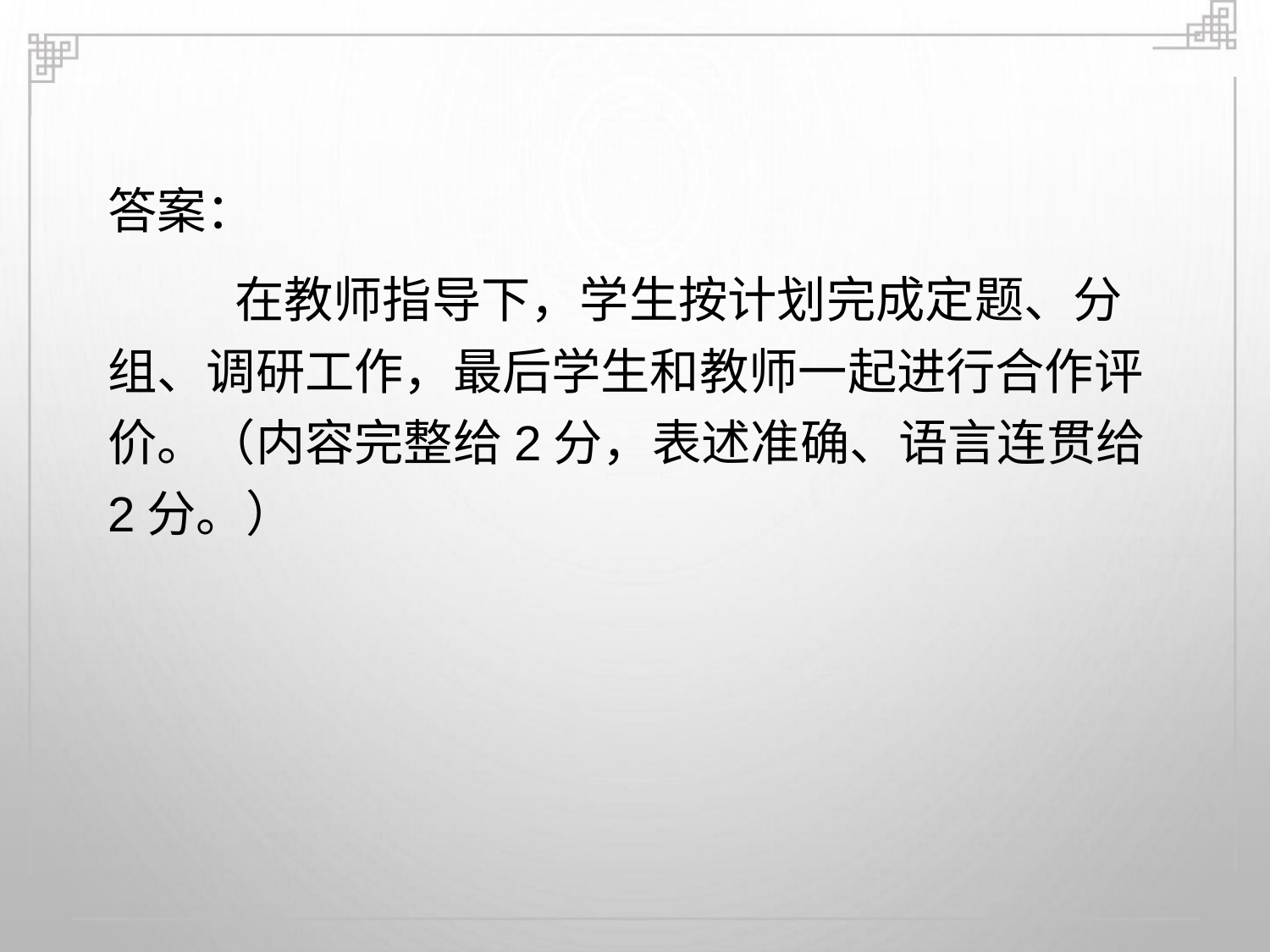

答案：
在教师指导下，学生按计划完成定题、分
组、调研工作，最后学生和教师一起进行合作评
价。（内容完整给2分，表述准确、语言连贯给
2分。）